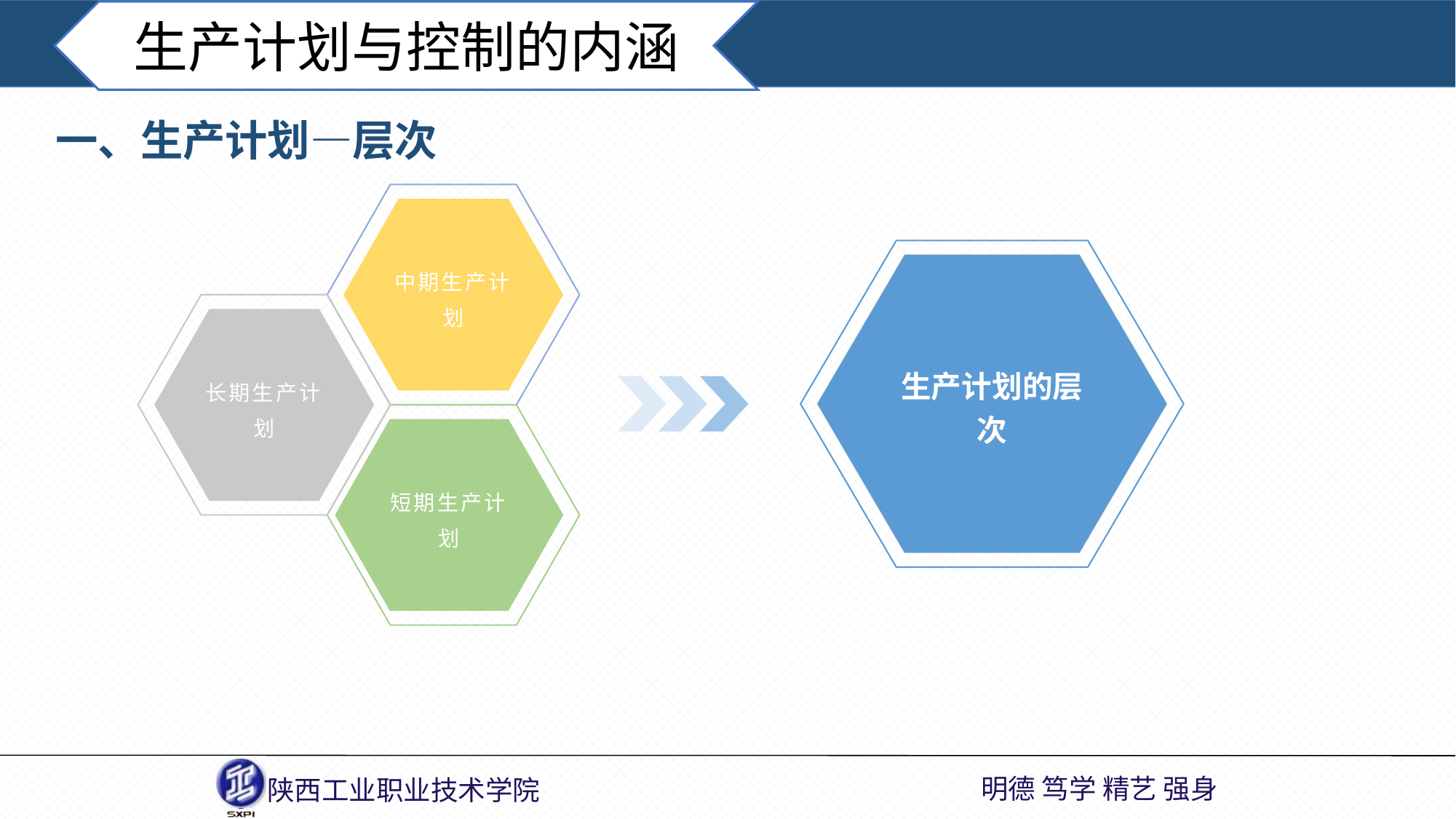

生产计划与控制的内涵
一、生产计划—层次

中期生产计划

生产计划的层次

长期生产计划

短期生产计划